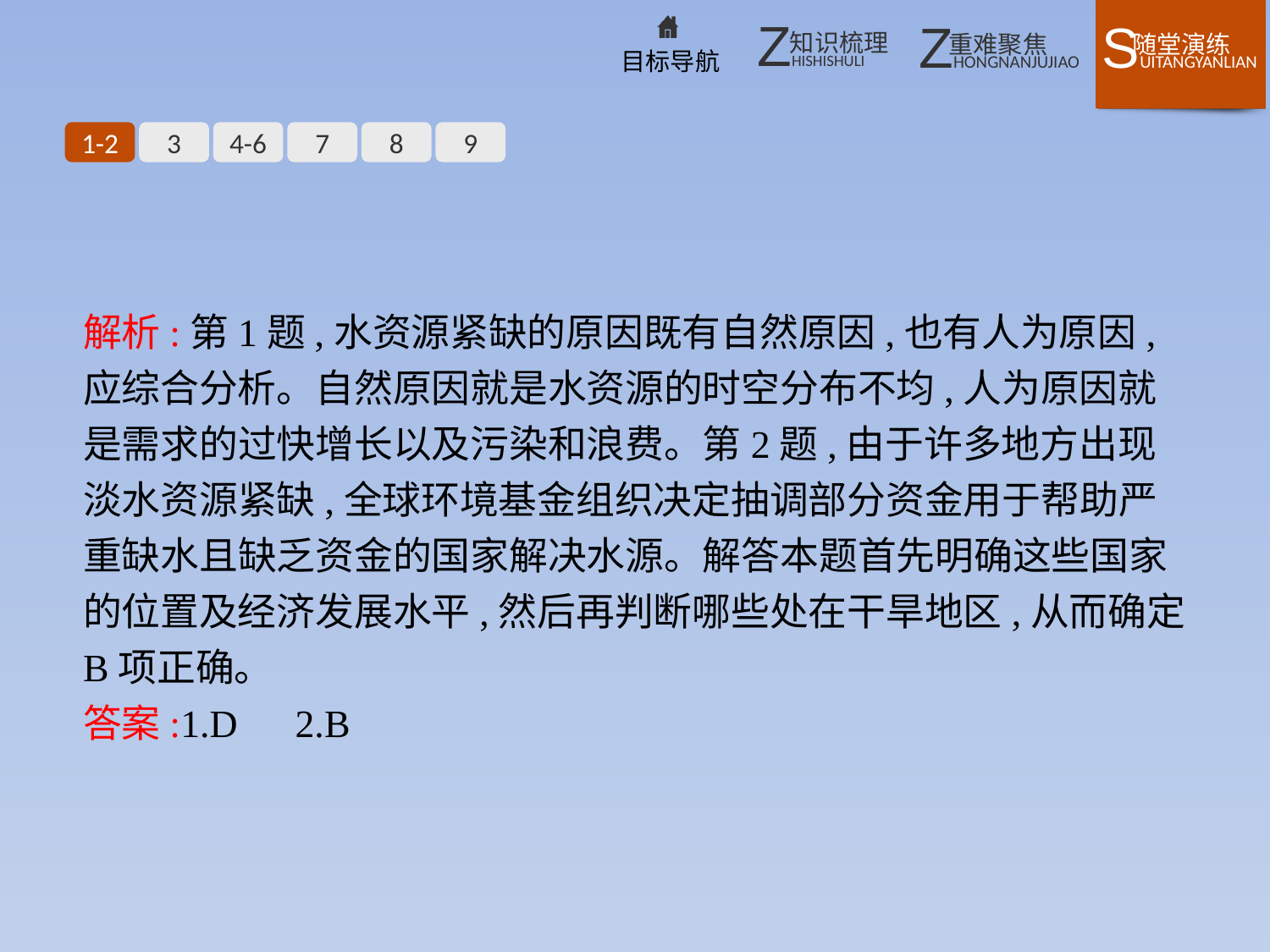

1-2
3
4-6
7
8
9
解析:第1题,水资源紧缺的原因既有自然原因,也有人为原因,应综合分析。自然原因就是水资源的时空分布不均,人为原因就是需求的过快增长以及污染和浪费。第2题,由于许多地方出现淡水资源紧缺,全球环境基金组织决定抽调部分资金用于帮助严重缺水且缺乏资金的国家解决水源。解答本题首先明确这些国家的位置及经济发展水平,然后再判断哪些处在干旱地区,从而确定B项正确。
答案:1.D　2.B